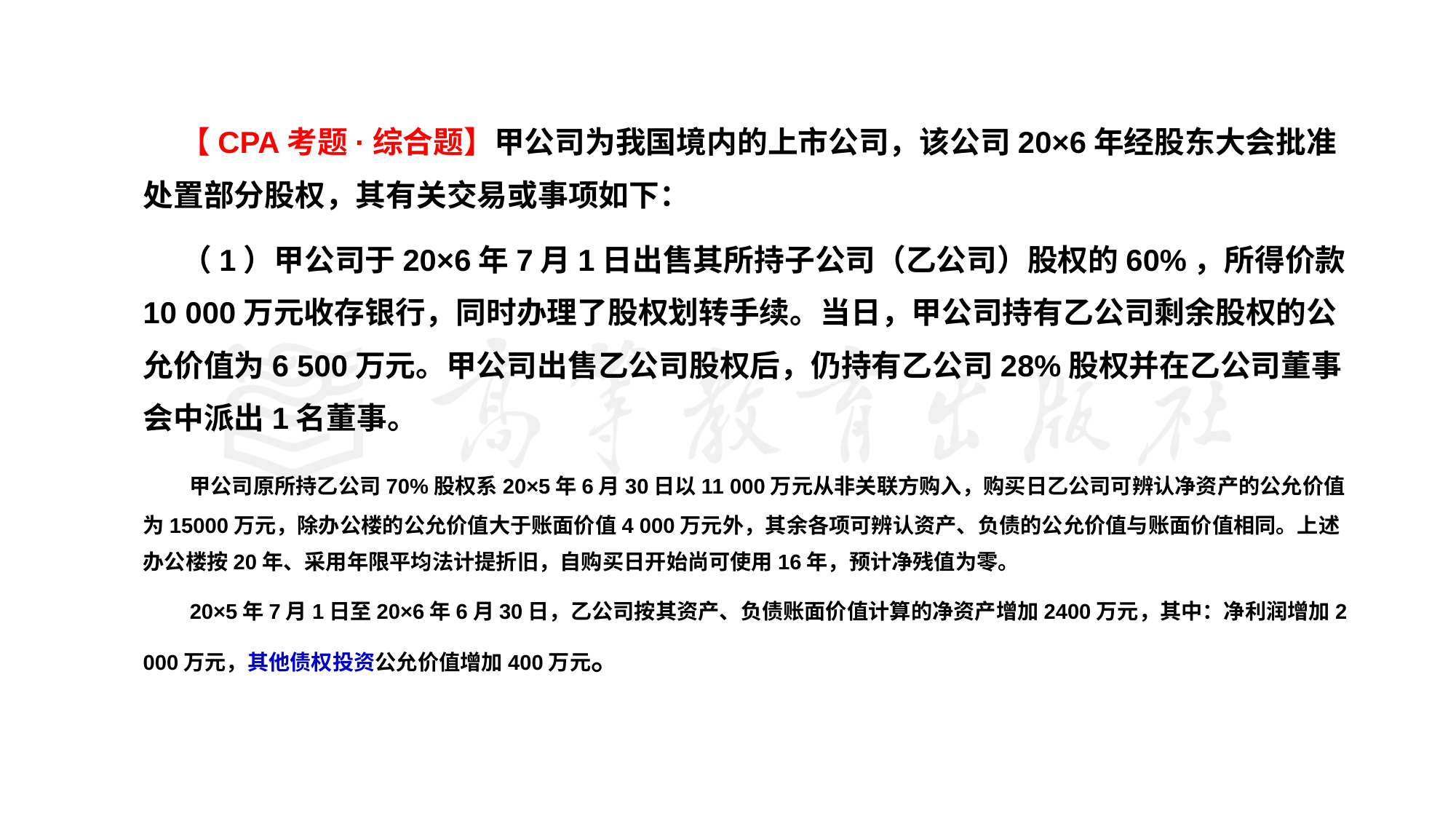

【CPA考题·综合题】甲公司为我国境内的上市公司，该公司20×6年经股东大会批准处置部分股权，其有关交易或事项如下：
   （1）甲公司于20×6年7月1日出售其所持子公司（乙公司）股权的60%，所得价款10 000万元收存银行，同时办理了股权划转手续。当日，甲公司持有乙公司剩余股权的公允价值为6 500万元。甲公司出售乙公司股权后，仍持有乙公司28%股权并在乙公司董事会中派出1名董事。
     甲公司原所持乙公司70%股权系20×5年6月30日以11 000万元从非关联方购入，购买日乙公司可辨认净资产的公允价值为15000万元，除办公楼的公允价值大于账面价值4 000万元外，其余各项可辨认资产、负债的公允价值与账面价值相同。上述办公楼按20年、采用年限平均法计提折旧，自购买日开始尚可使用16年，预计净残值为零。
      20×5年7月1日至20×6年6月30日，乙公司按其资产、负债账面价值计算的净资产增加2400万元，其中：净利润增加2 000万元，其他债权投资公允价值增加400万元。